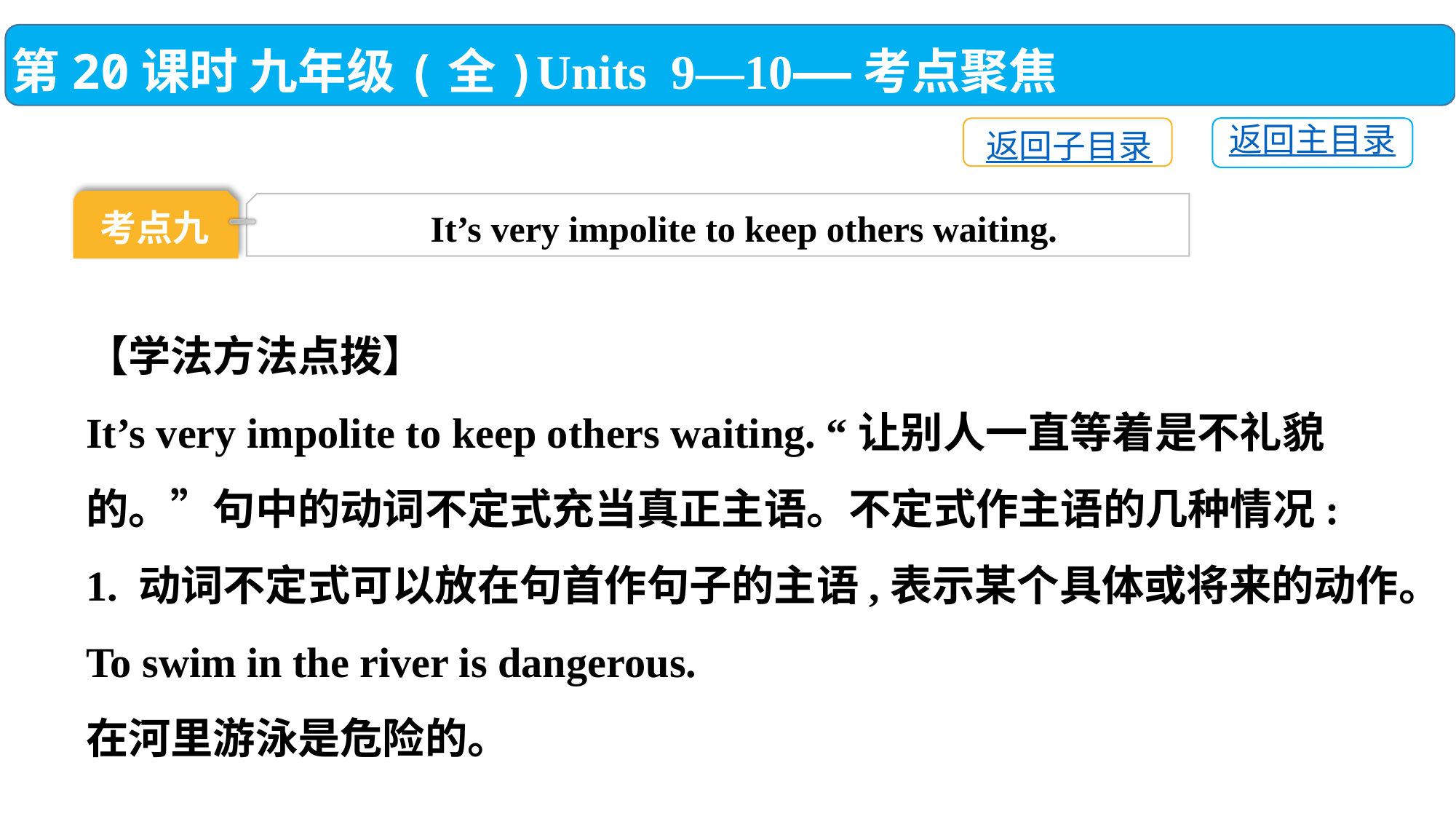

第20课时 九年级(全)Units  9—10——考点聚焦
返回主目录

返回子目录
考点九
It’s very impolite to keep others waiting.

【学法方法点拨】
It’s very impolite to keep others waiting. “让别人一直等着是不礼貌的。”句中的动词不定式充当真正主语。不定式作主语的几种情况:
1. 动词不定式可以放在句首作句子的主语,表示某个具体或将来的动作。
To swim in the river is dangerous.
在河里游泳是危险的。